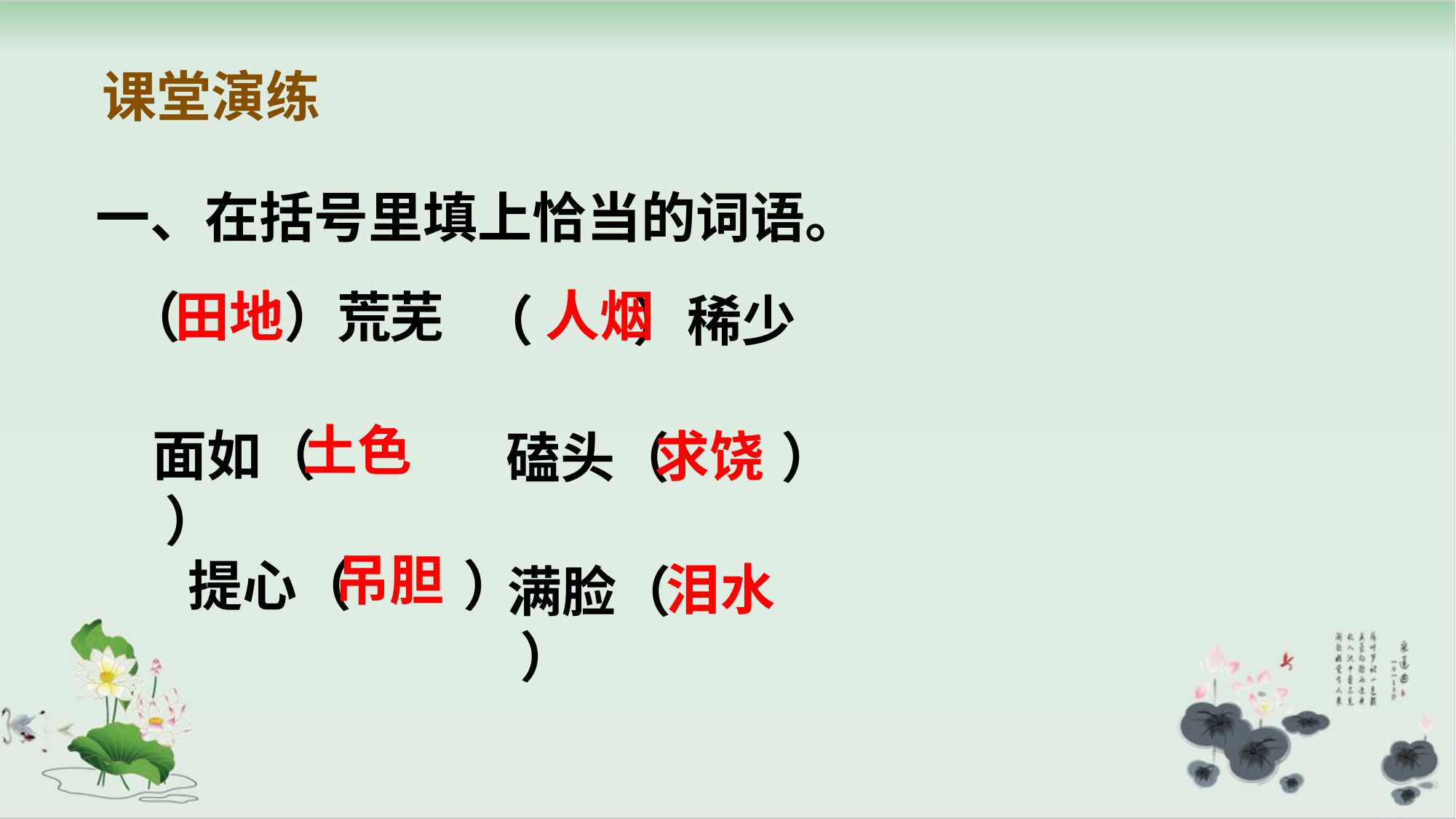

课堂演练
一、在括号里填上恰当的词语。
人烟
田地
土色
求饶
吊胆
泪水
（          ）荒芜
（        ）稀少
面如（         ）
磕头（         ）
   提心（         ）
满脸（          ）